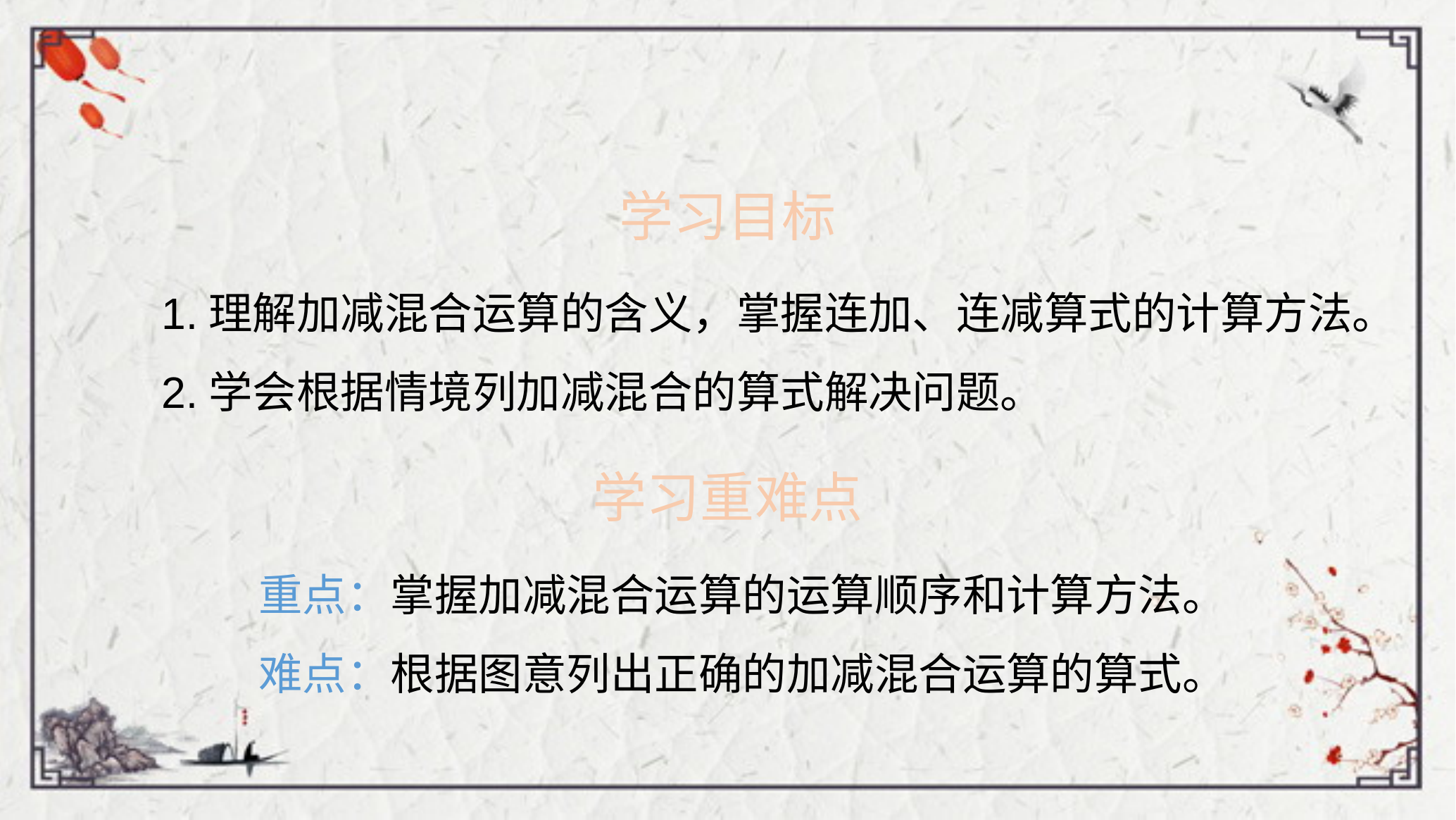

学习目标
1.理解加减混合运算的含义，掌握连加、连减算式的计算方法。
2.学会根据情境列加减混合的算式解决问题。
学习重难点
重点：掌握加减混合运算的运算顺序和计算方法。
难点：根据图意列出正确的加减混合运算的算式。